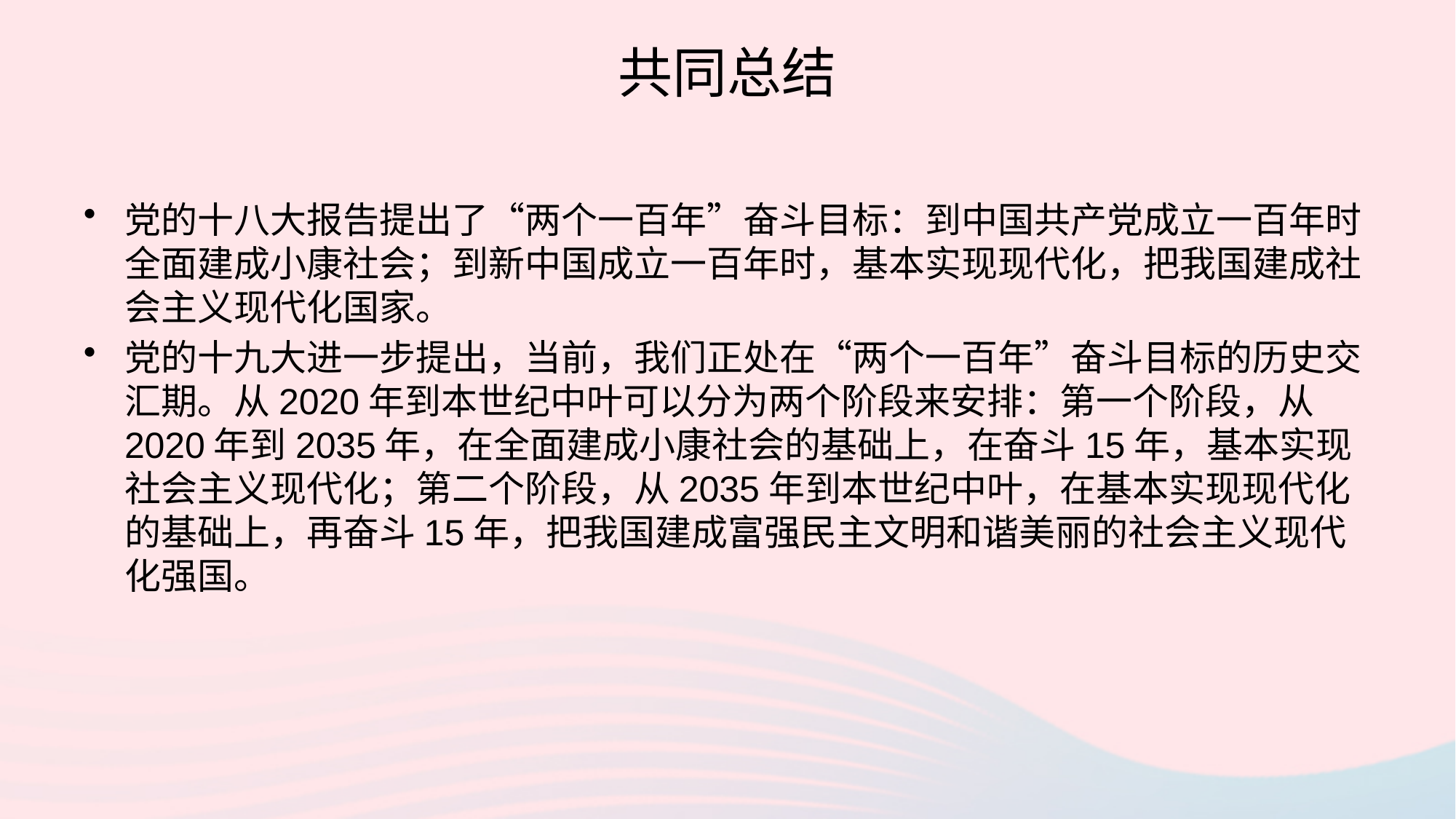

# 共同总结
党的十八大报告提出了“两个一百年”奋斗目标：到中国共产党成立一百年时全面建成小康社会；到新中国成立一百年时，基本实现现代化，把我国建成社会主义现代化国家。
党的十九大进一步提出，当前，我们正处在“两个一百年”奋斗目标的历史交汇期。从2020年到本世纪中叶可以分为两个阶段来安排：第一个阶段，从2020年到2035年，在全面建成小康社会的基础上，在奋斗15年，基本实现社会主义现代化；第二个阶段，从2035年到本世纪中叶，在基本实现现代化的基础上，再奋斗15年，把我国建成富强民主文明和谐美丽的社会主义现代化强国。